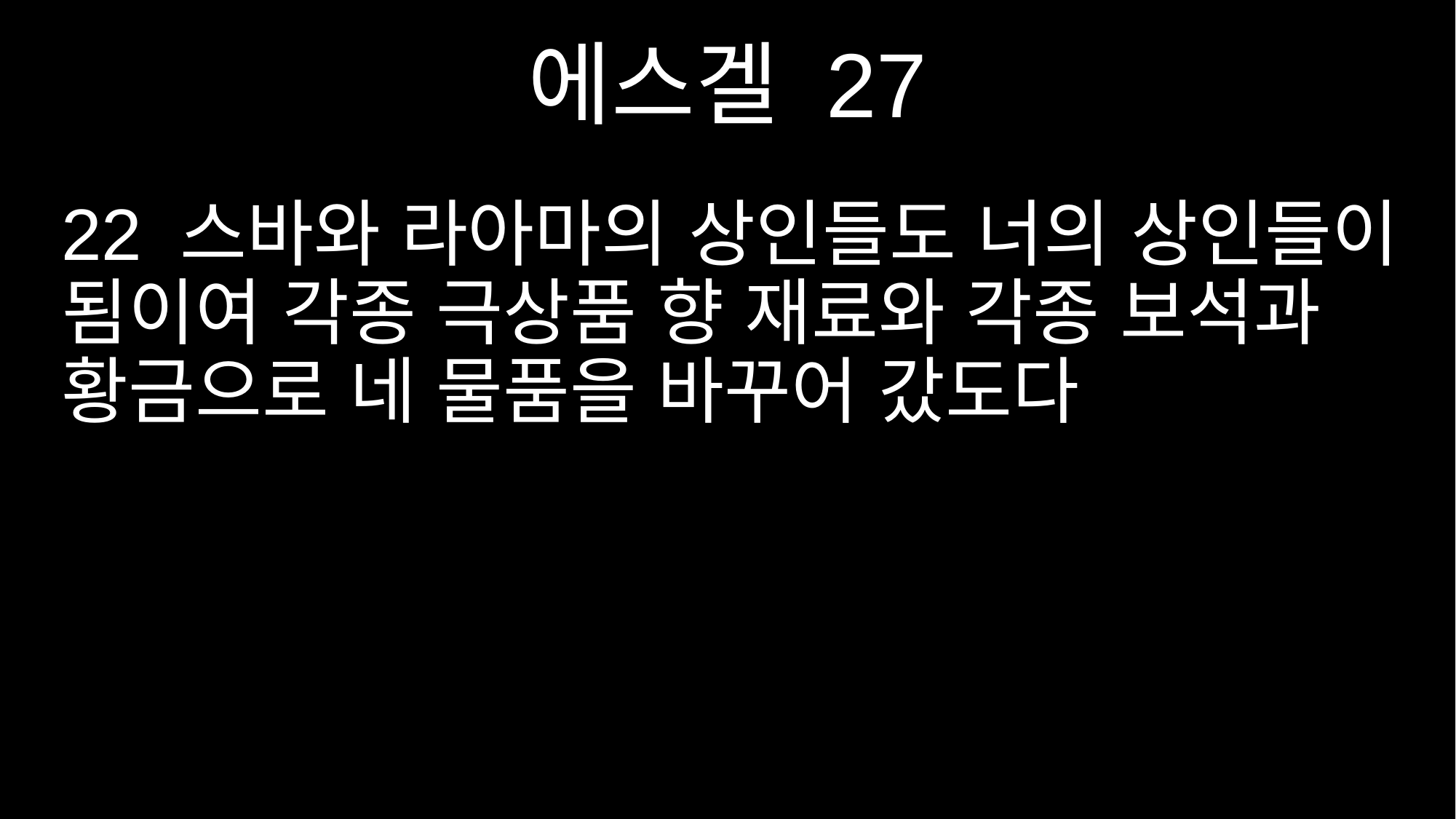

에스겔 27
22 스바와 라아마의 상인들도 너의 상인들이 됨이여 각종 극상품 향 재료와 각종 보석과 황금으로 네 물품을 바꾸어 갔도다